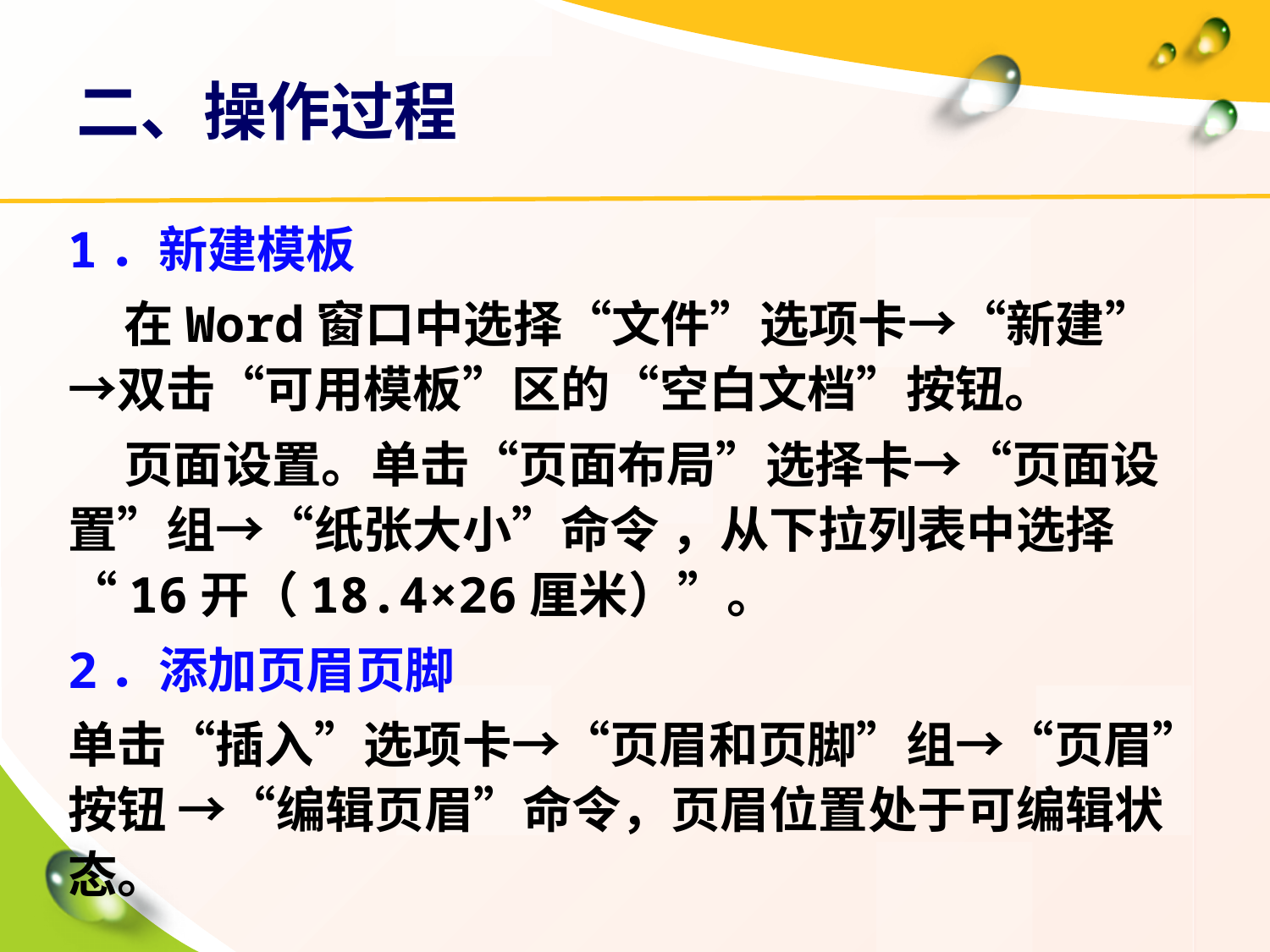

# 二、操作过程
1．新建模板
    在Word窗口中选择“文件”选项卡→“新建”→双击“可用模板”区的“空白文档”按钮。
    页面设置。单击“页面布局”选择卡→“页面设置”组→“纸张大小”命令 ，从下拉列表中选择“16开（18.4×26厘米）”。
2．添加页眉页脚
单击“插入”选项卡→“页眉和页脚”组→“页眉”按钮 →“编辑页眉”命令，页眉位置处于可编辑状态。